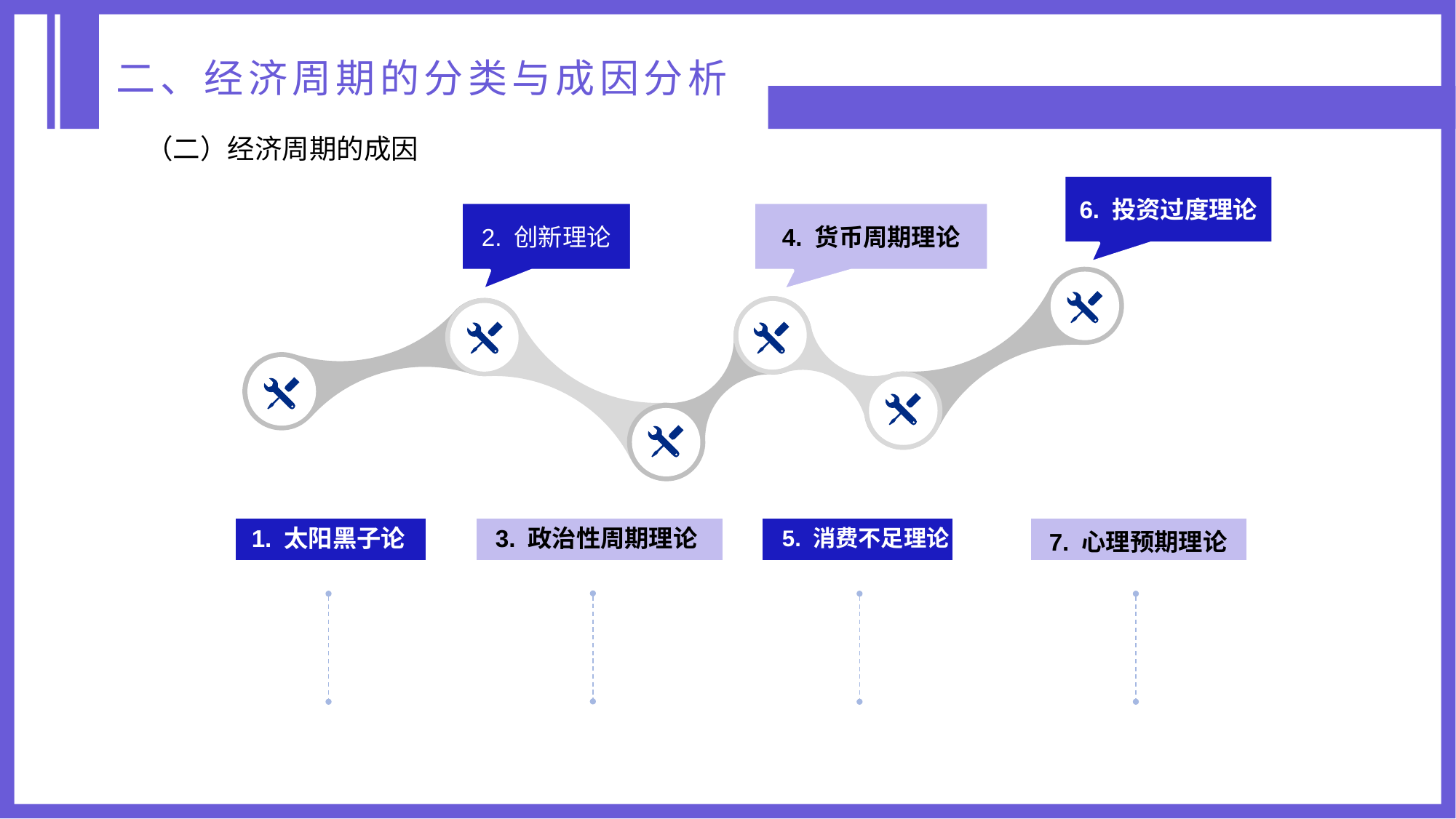

二、经济周期的分类与成因分析
（二）经济周期的成因
6. 投资过度理论
2. 创新理论
4. 货币周期理论

1. 太阳黑子论
3. 政治性周期理论
5. 消费不足理论

7. 心理预期理论